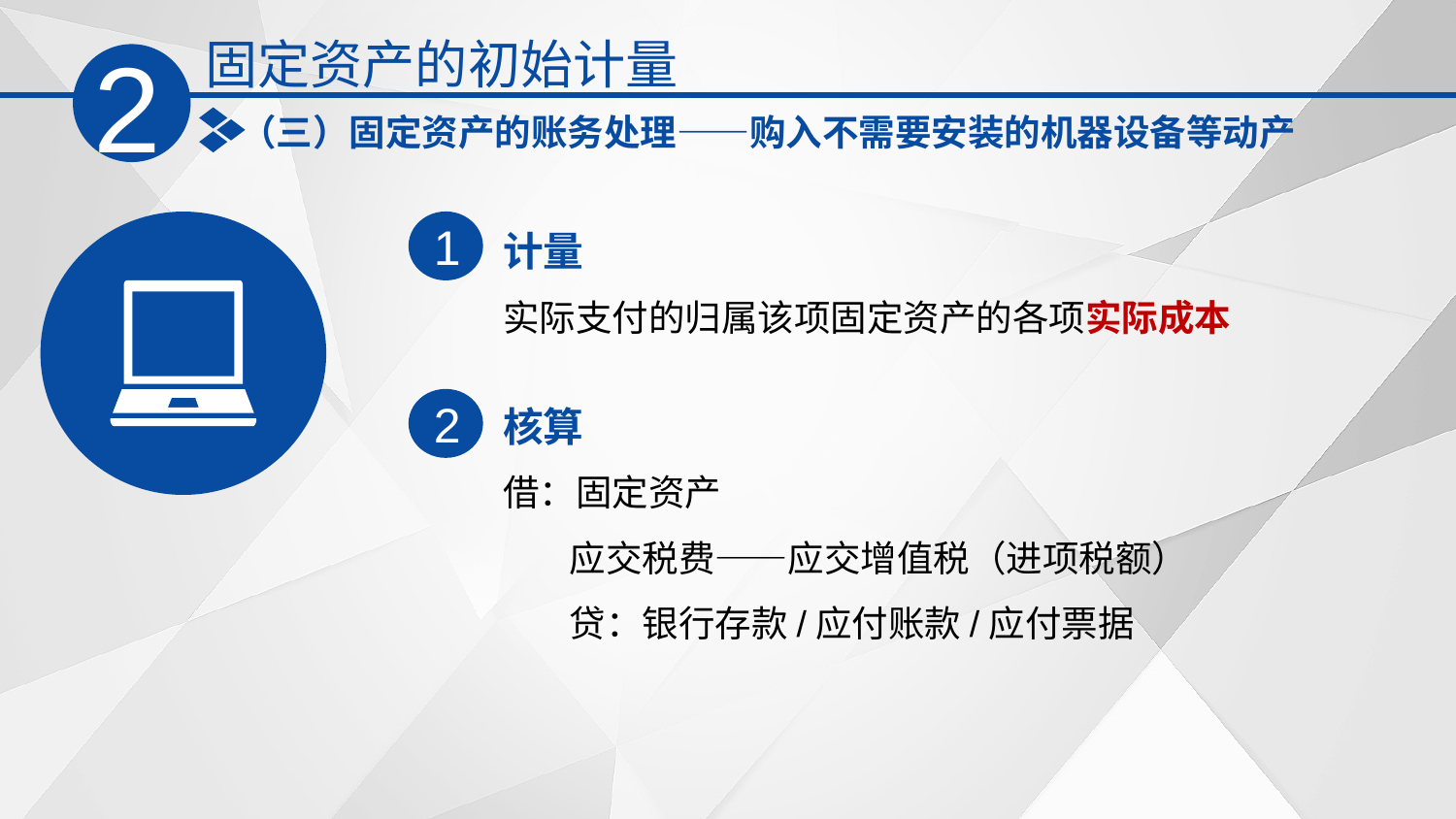

固定资产的初始计量
2

（三）固定资产的账务处理——购入不需要安装的机器设备等动产

计量
1

实际支付的归属该项固定资产的各项实际成本
核算
2
借：固定资产
       应交税费——应交增值税（进项税额）
       贷：银行存款/应付账款/应付票据